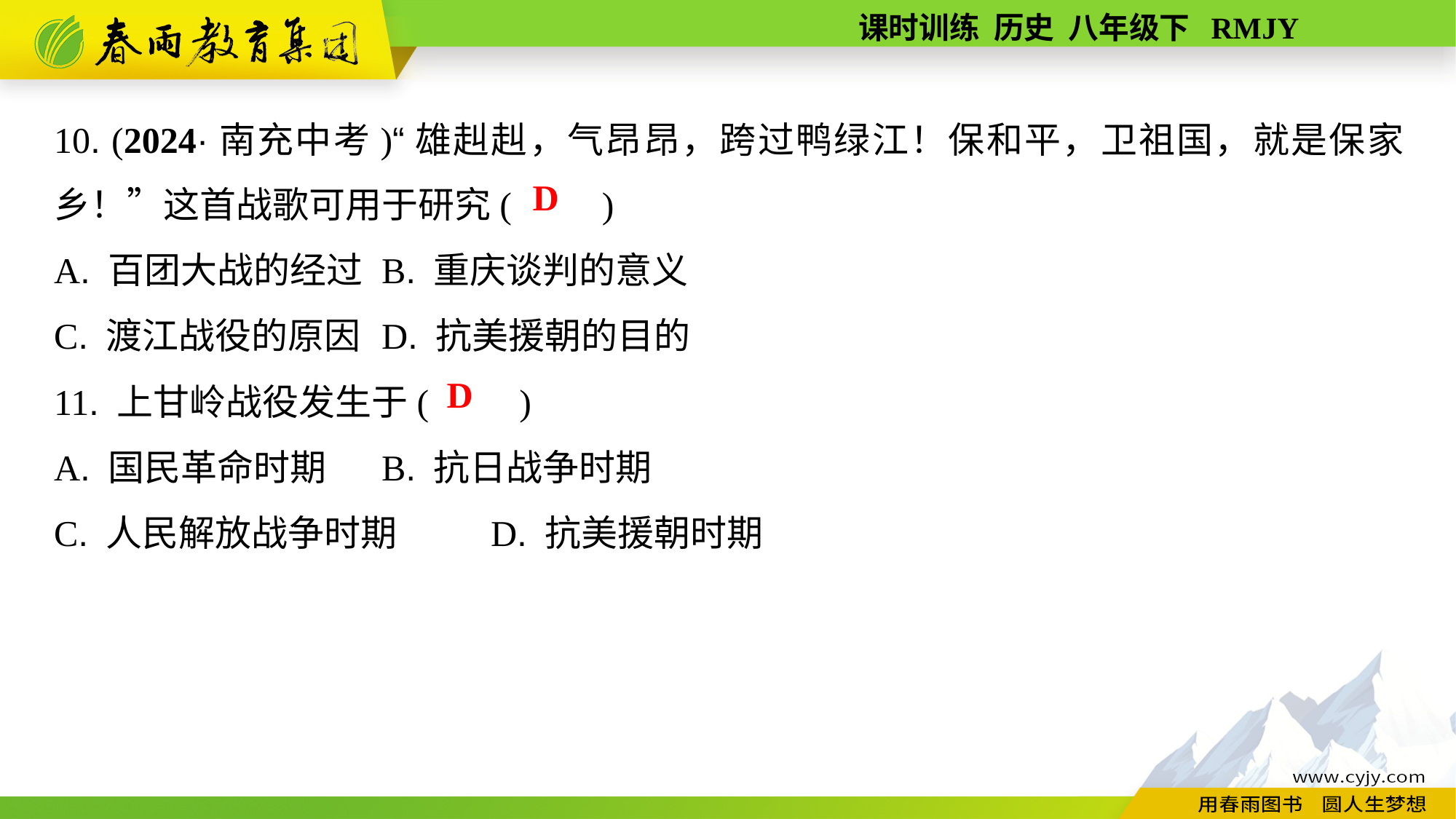

10. (2024·南充中考)“雄赳赳，气昂昂，跨过鸭绿江！保和平，卫祖国，就是保家乡！”这首战歌可用于研究(　　)
A. 百团大战的经过	B. 重庆谈判的意义
C. 渡江战役的原因	D. 抗美援朝的目的
11. 上甘岭战役发生于(　　)
A. 国民革命时期	B. 抗日战争时期
C. 人民解放战争时期	D. 抗美援朝时期
D
D